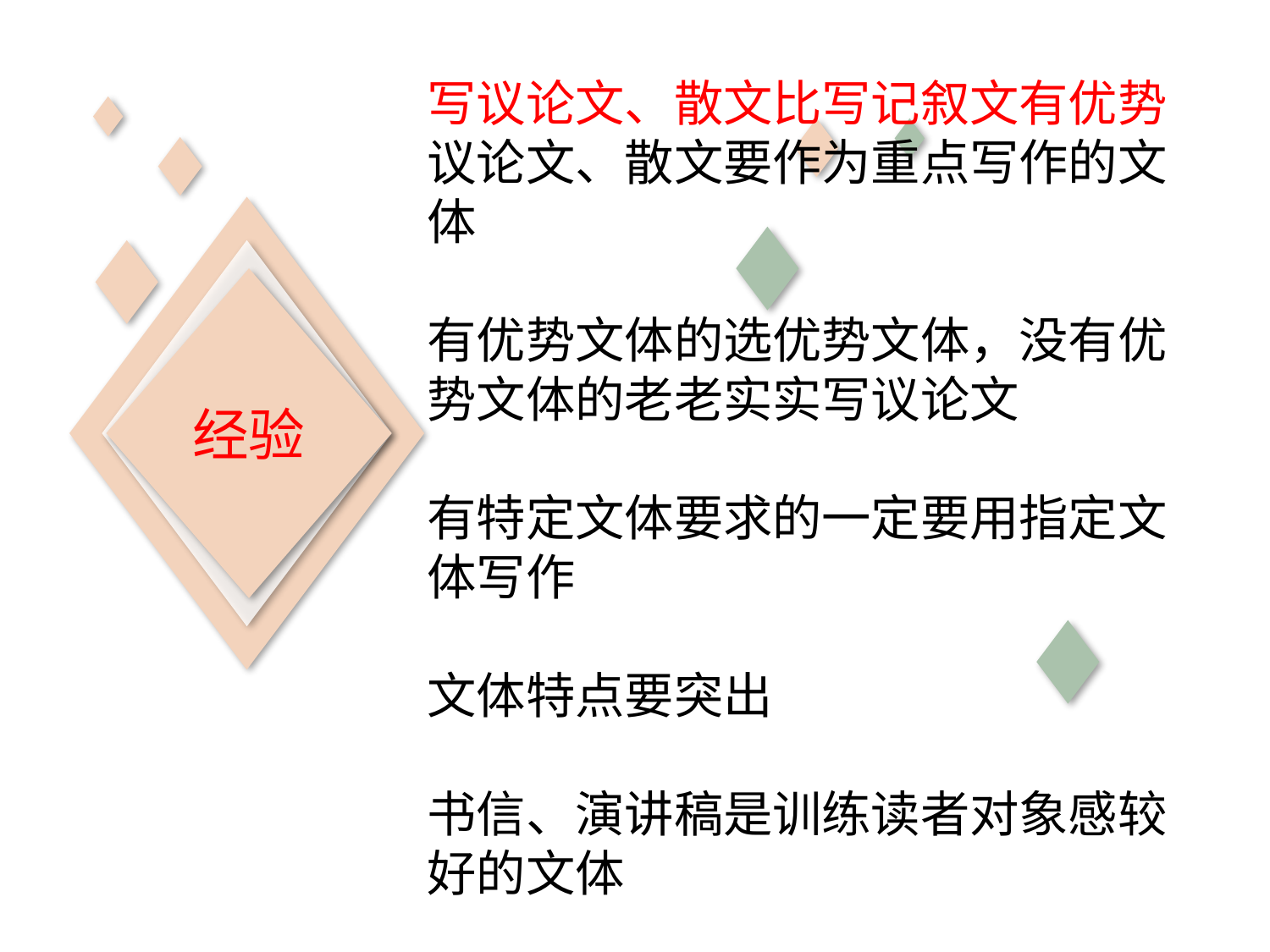

写议论文、散文比写记叙文有优势
议论文、散文要作为重点写作的文体

有优势文体的选优势文体，没有优势文体的老老实实写议论文

有特定文体要求的一定要用指定文体写作

文体特点要突出

书信、演讲稿是训练读者对象感较好的文体

经验